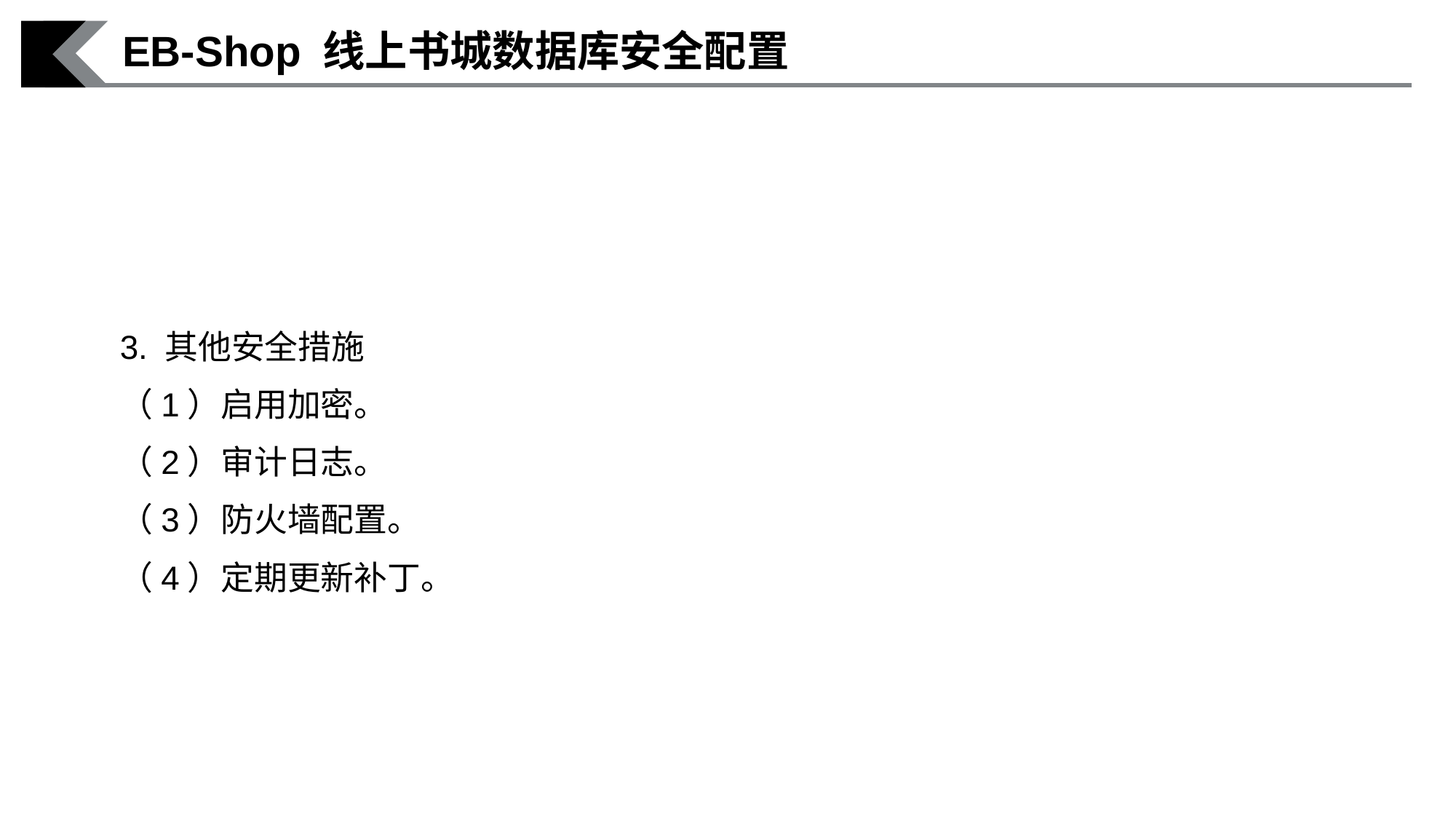

EB-Shop 线上书城数据库安全配置
3. 其他安全措施
（1）启用加密。
（2）审计日志。
（3）防火墙配置。
（4）定期更新补丁。